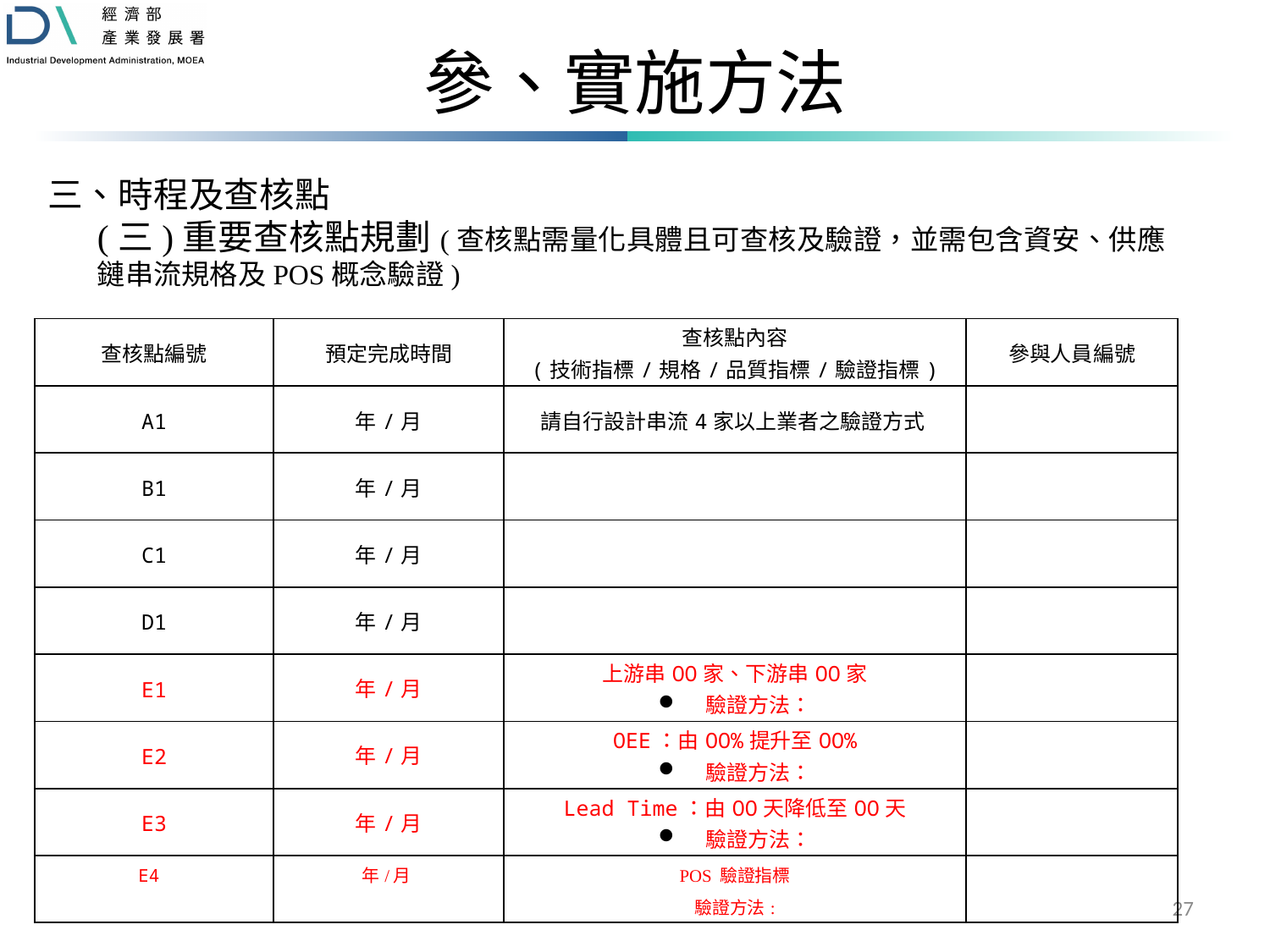

# 參、實施方法
三、時程及查核點
(三)重要查核點規劃(查核點需量化具體且可查核及驗證，並需包含資安、供應鏈串流規格及POS概念驗證)
| 查核點編號 | 預定完成時間 | 查核點內容 (技術指標/規格/品質指標/驗證指標) | 參與人員編號 |
| --- | --- | --- | --- |
| A1 | 年/月 | 請自行設計串流4家以上業者之驗證方式 |  |
| B1 | 年/月 |  |  |
| C1 | 年/月 |  |  |
| D1 | 年/月 |  |  |
| E1 | 年/月 | 上游串OO家、下游串OO家 驗證方法： |  |
| E2 | 年/月 | OEE：由OO%提升至OO% 驗證方法： |  |
| E3 | 年/月 | Lead Time：由OO天降低至OO天 驗證方法： |  |
| E4 | 年/月 | POS 驗證指標 驗證方法: |  |
27